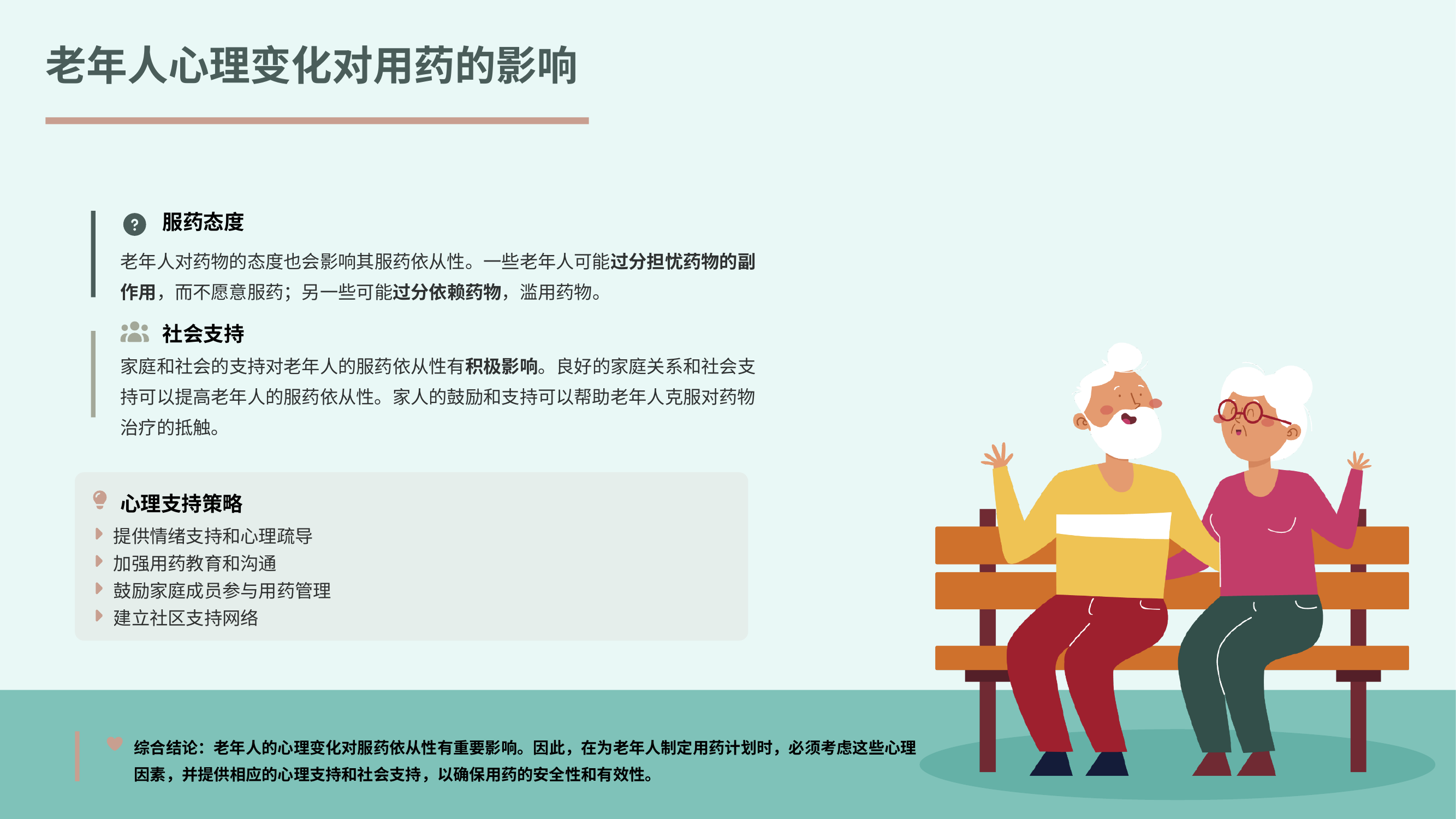

老年人心理变化对用药的影响

服药态度

老年人对药物的态度也会影响其服药依从性。一些老年人可能过分担忧药物的副作用，而不愿意服药；另一些可能过分依赖药物，滥用药物。
社会支持

家庭和社会的支持对老年人的服药依从性有积极影响。良好的家庭关系和社会支持可以提高老年人的服药依从性。家人的鼓励和支持可以帮助老年人克服对药物治疗的抵触。

心理支持策略

提供情绪支持和心理疏导

加强用药教育和沟通

鼓励家庭成员参与用药管理

建立社区支持网络

综合结论：老年人的心理变化对服药依从性有重要影响。因此，在为老年人制定用药计划时，必须考虑这些心理因素，并提供相应的心理支持和社会支持，以确保用药的安全性和有效性。